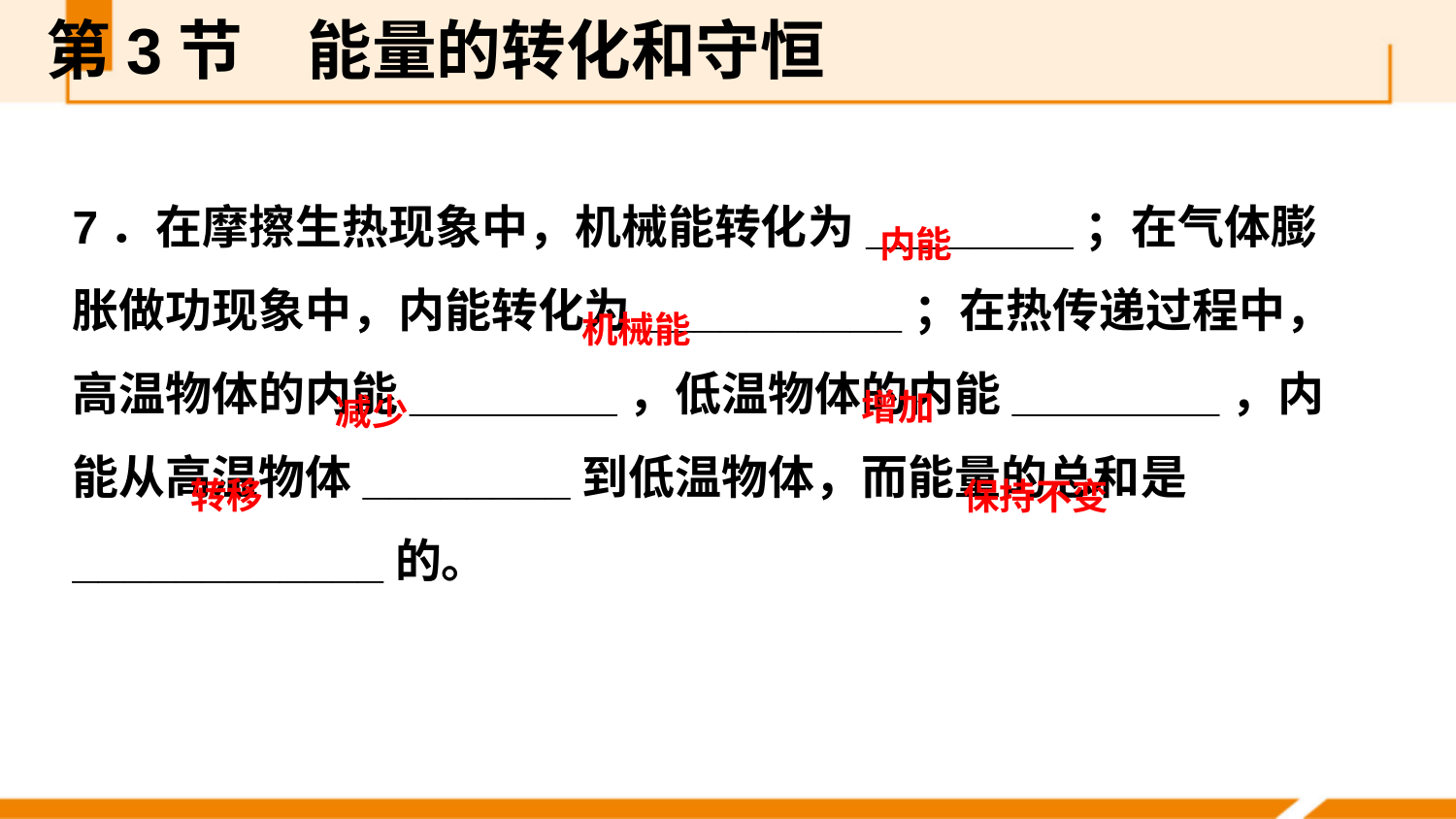

第3节　能量的转化和守恒
7．在摩擦生热现象中，机械能转化为________；在气体膨胀做功现象中，内能转化为__________；在热传递过程中，高温物体的内能________，低温物体的内能________，内能从高温物体________到低温物体，而能量的总和是____________的。
内能
机械能
增加
减少
转移
保持不变